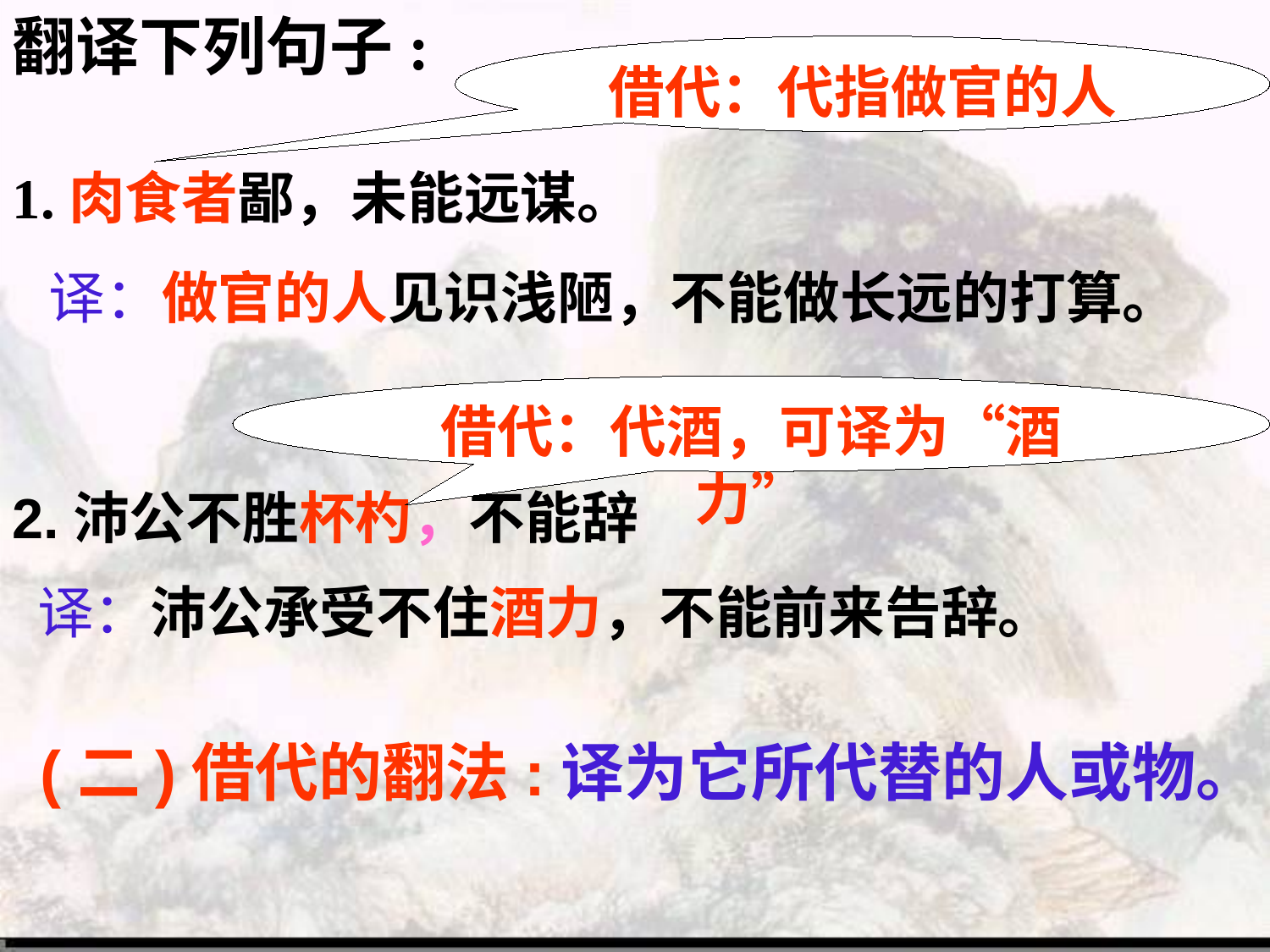

翻译下列句子:
借代：代指做官的人
1.肉食者鄙，未能远谋。
    译：做官的人见识浅陋，不能做长远的打算。
借代：代酒，可译为“酒力”
2.沛公不胜杯杓，不能辞
译：沛公承受不住酒力，不能前来告辞。
 (二)借代的翻法:译为它所代替的人或物。